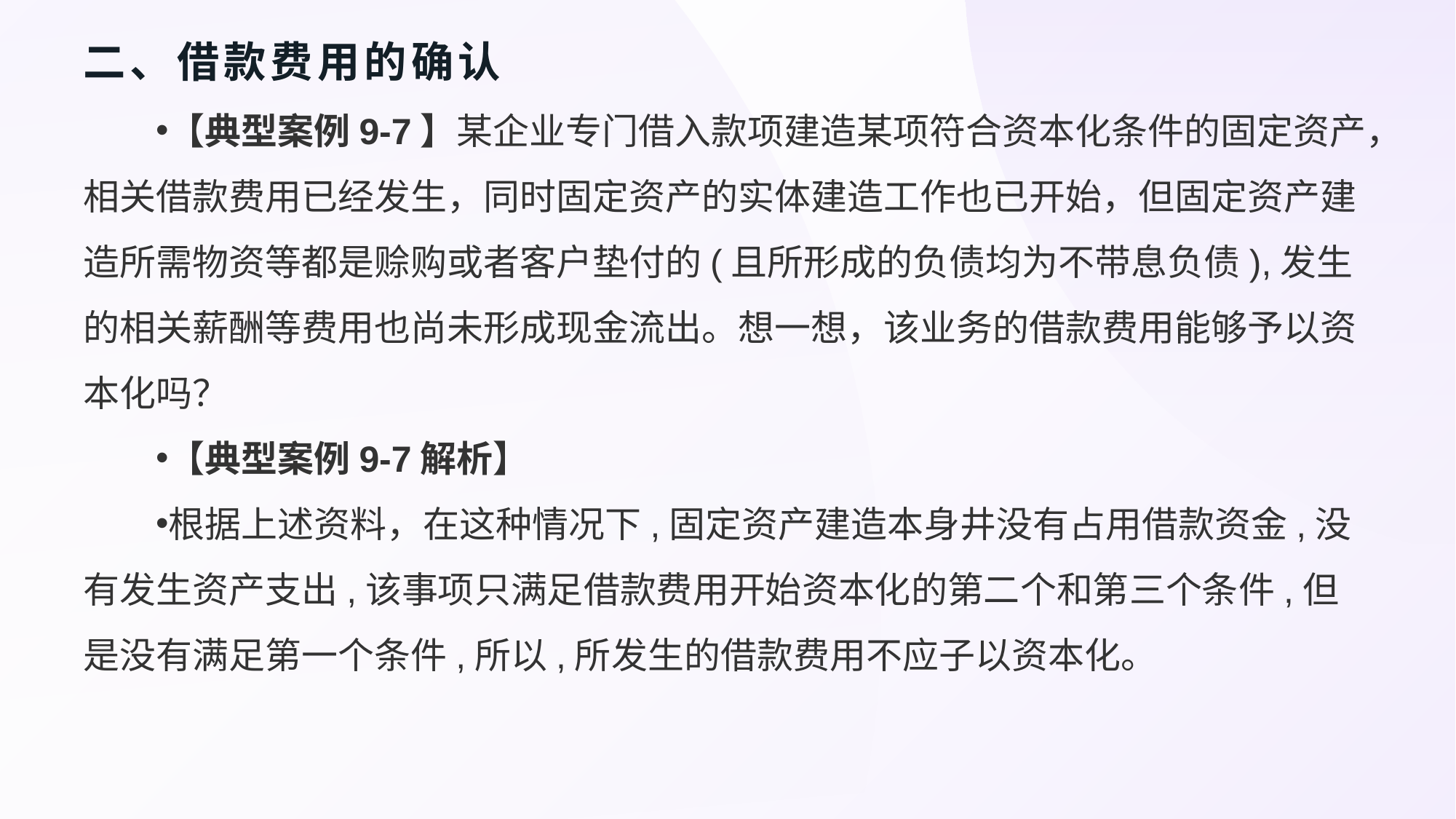

# 二、借款费用的确认
【典型案例9-7】某企业专门借入款项建造某项符合资本化条件的固定资产，相关借款费用已经发生，同时固定资产的实体建造工作也已开始，但固定资产建造所需物资等都是赊购或者客户垫付的(且所形成的负债均为不带息负债),发生的相关薪酬等费用也尚未形成现金流出。想一想，该业务的借款费用能够予以资本化吗？
【典型案例9-7解析】
根据上述资料，在这种情况下,固定资产建造本身井没有占用借款资金,没有发生资产支出,该事项只满足借款费用开始资本化的第二个和第三个条件,但是没有满足第一个条件,所以,所发生的借款费用不应子以资本化。